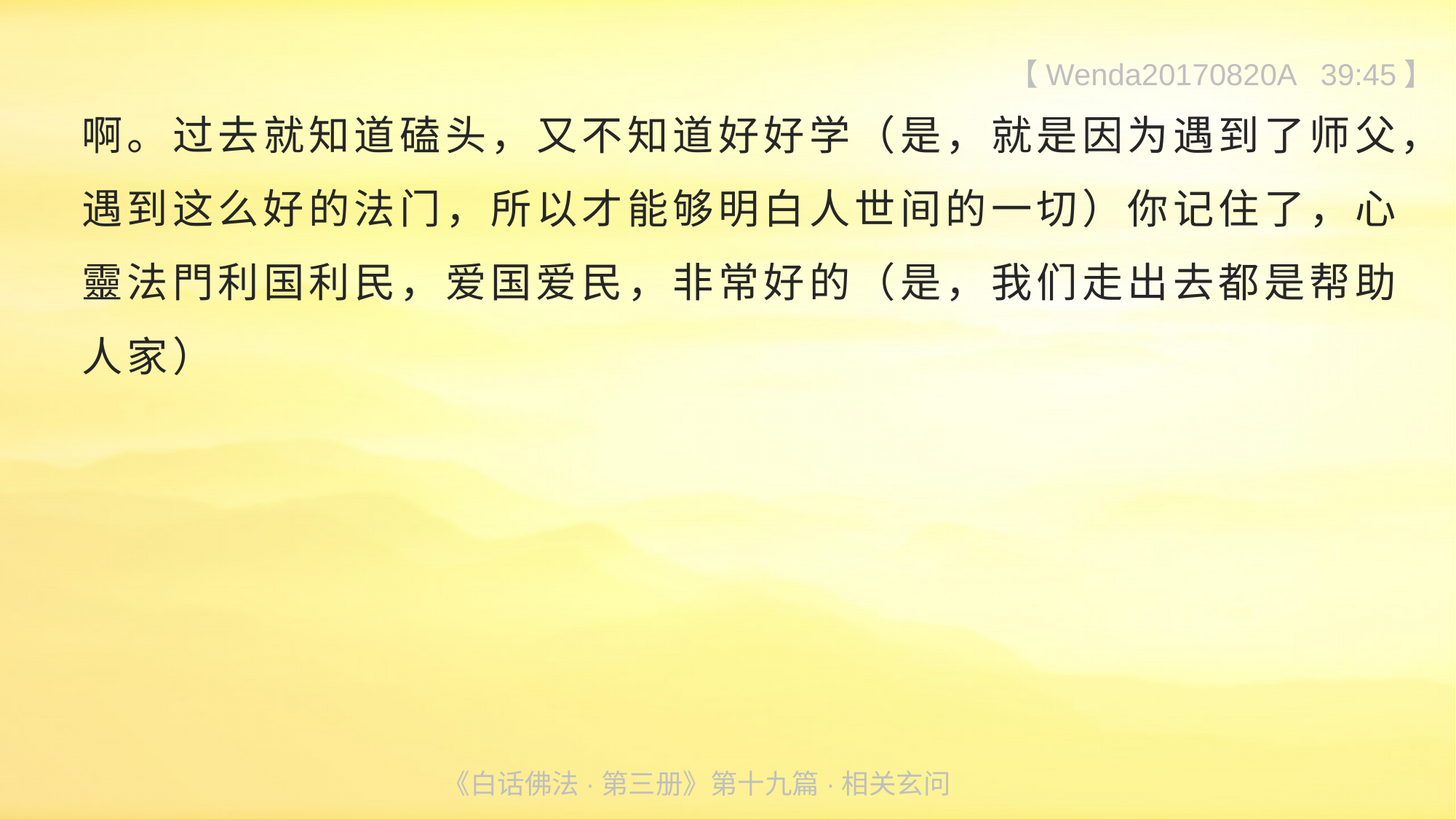

【Wenda20170820A   39:45】
啊。过去就知道磕头，又不知道好好学（是，就是因为遇到了师父，遇到这么好的法门，所以才能够明白人世间的一切）你记住了，心靈法門利国利民，爱国爱民，非常好的（是，我们走出去都是帮助人家）
《白话佛法·第三册》第十九篇·相关玄问